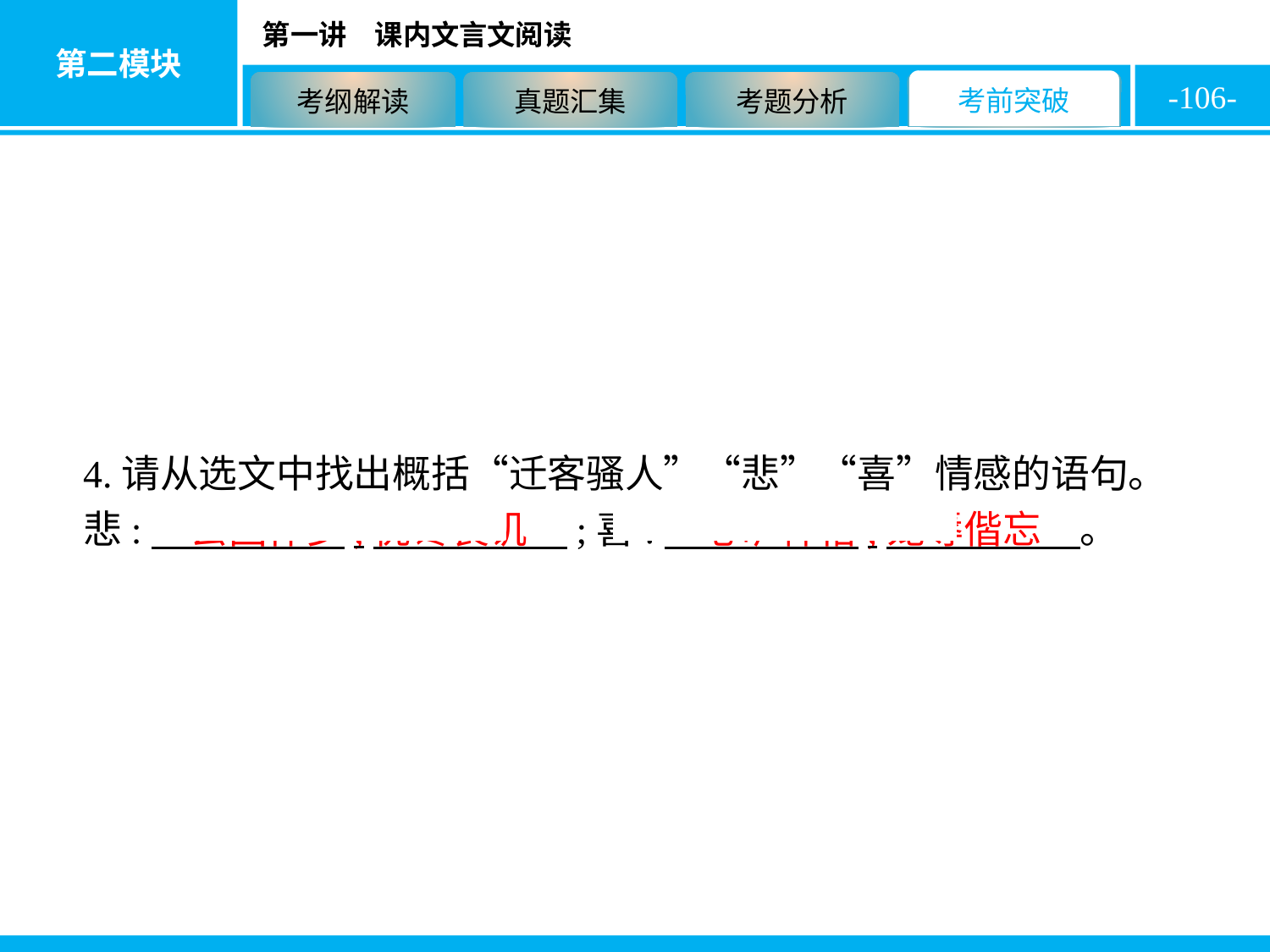

-106-
4.请从选文中找出概括“迁客骚人”“悲”“喜”情感的语句。
悲:　去国怀乡,忧谗畏讥　;喜:　心旷神怡,宠辱偕忘　。